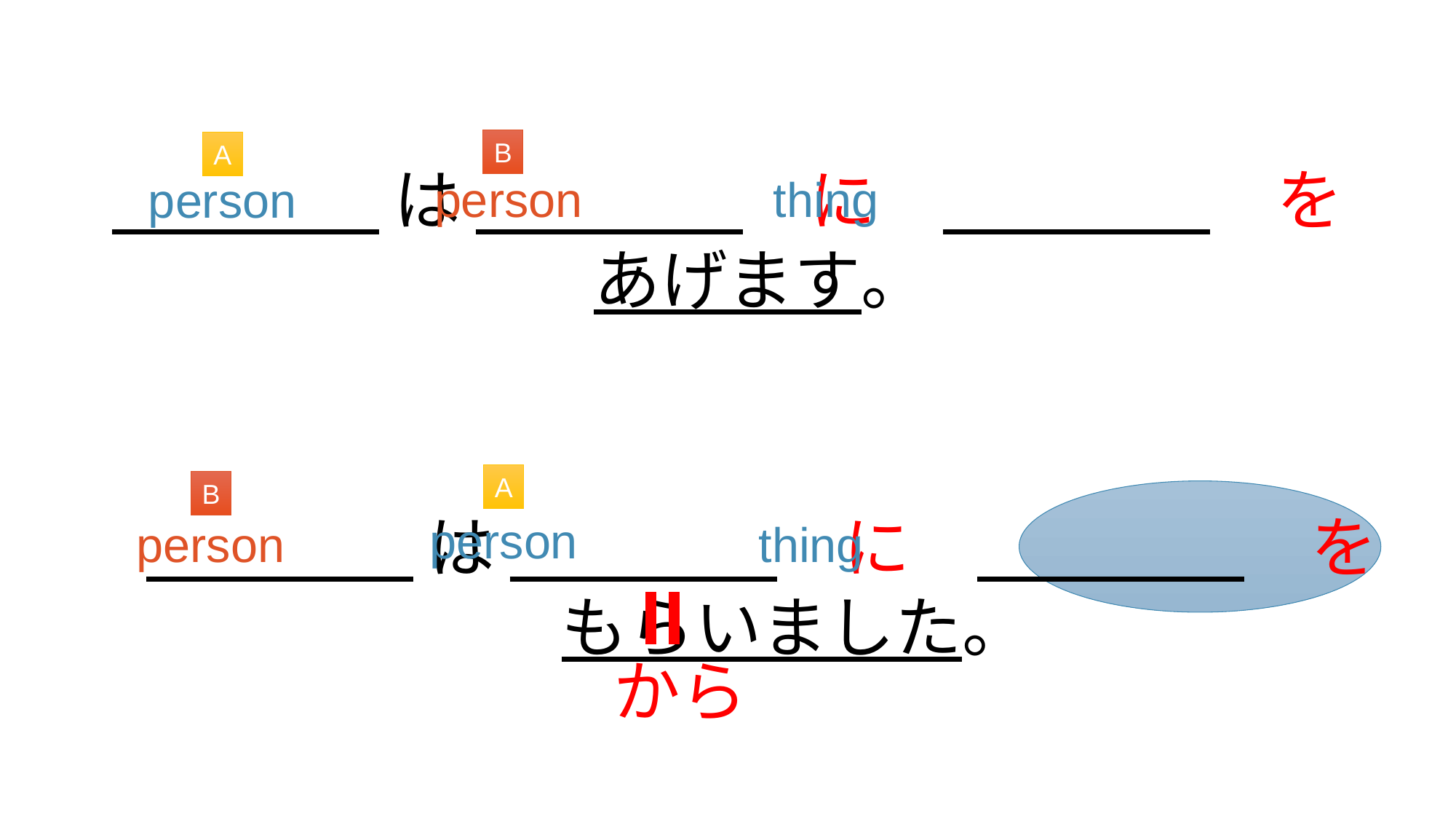

B
A
　　　　 は 　　　　　に　　　　　　を　あげます。
person
thing
person
A
B

　　　　 は 　　　　　に　　　　　　を　もらいました。
person
person
thing

から